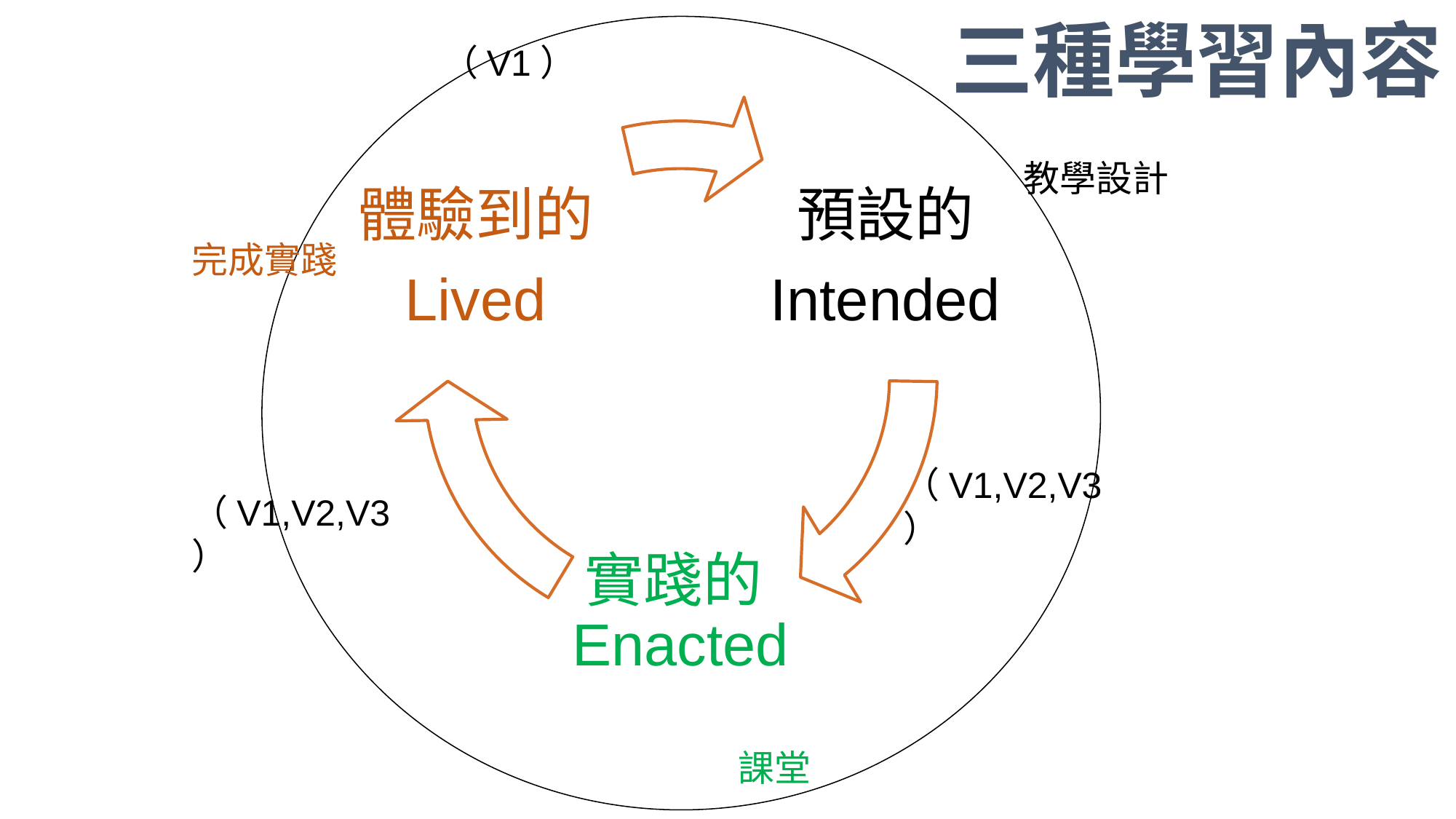

三種學習內容

（V1）

體驗到的
Lived

預設的
Intended

實踐的Enacted
教學設計
完成實踐
（V1,V2,V3）
（V1,V2,V3）
課堂